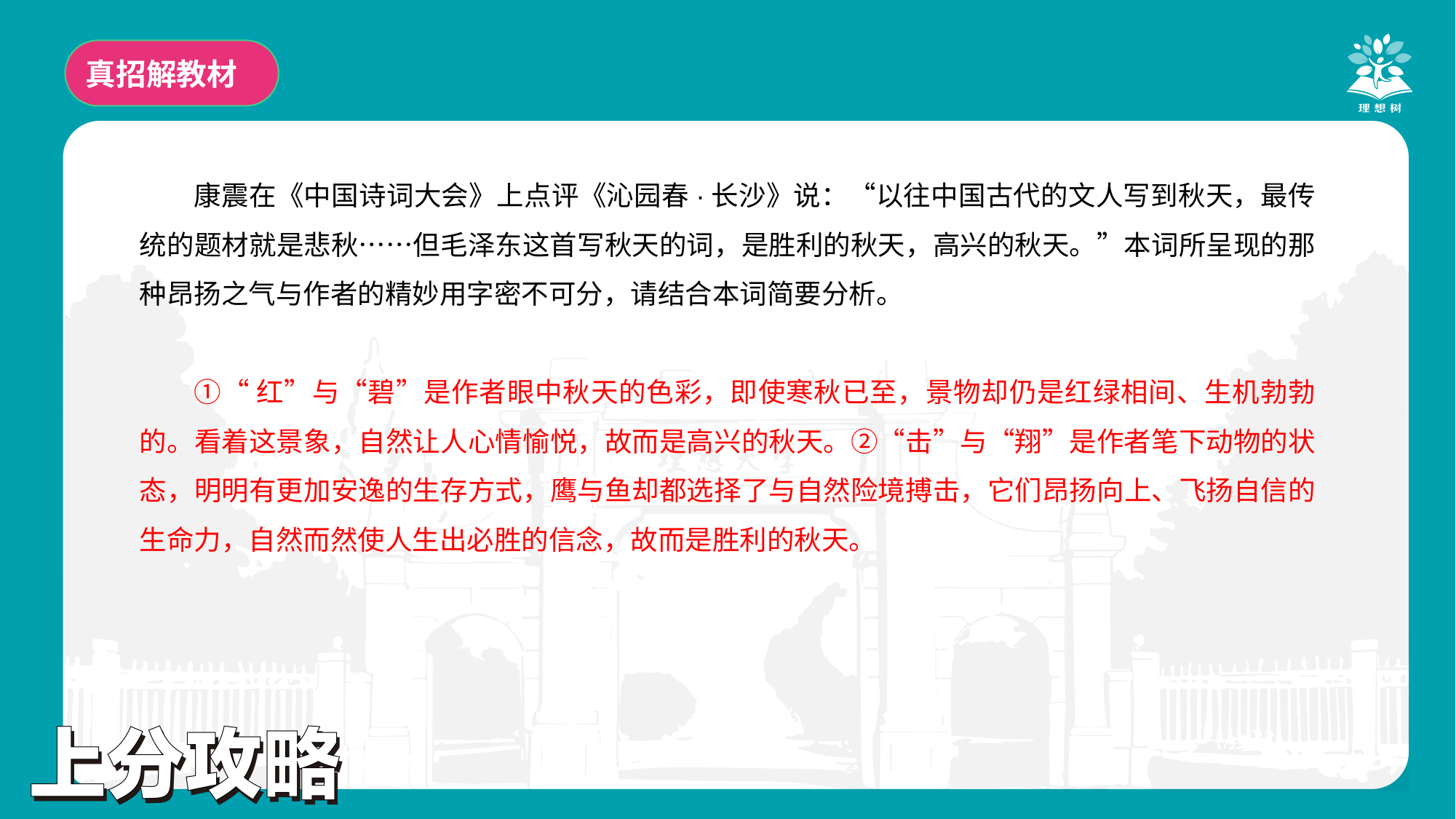

真招解教材
康震在《中国诗词大会》上点评《沁园春·长沙》说：“以往中国古代的文人写到秋天，最传统的题材就是悲秋……但毛泽东这首写秋天的词，是胜利的秋天，高兴的秋天。”本词所呈现的那种昂扬之气与作者的精妙用字密不可分，请结合本词简要分析。

①“红”与“碧”是作者眼中秋天的色彩，即使寒秋已至，景物却仍是红绿相间、生机勃勃的。看着这景象，自然让人心情愉悦，故而是高兴的秋天。②“击”与“翔”是作者笔下动物的状态，明明有更加安逸的生存方式，鹰与鱼却都选择了与自然险境搏击，它们昂扬向上、飞扬自信的生命力，自然而然使人生出必胜的信念，故而是胜利的秋天。